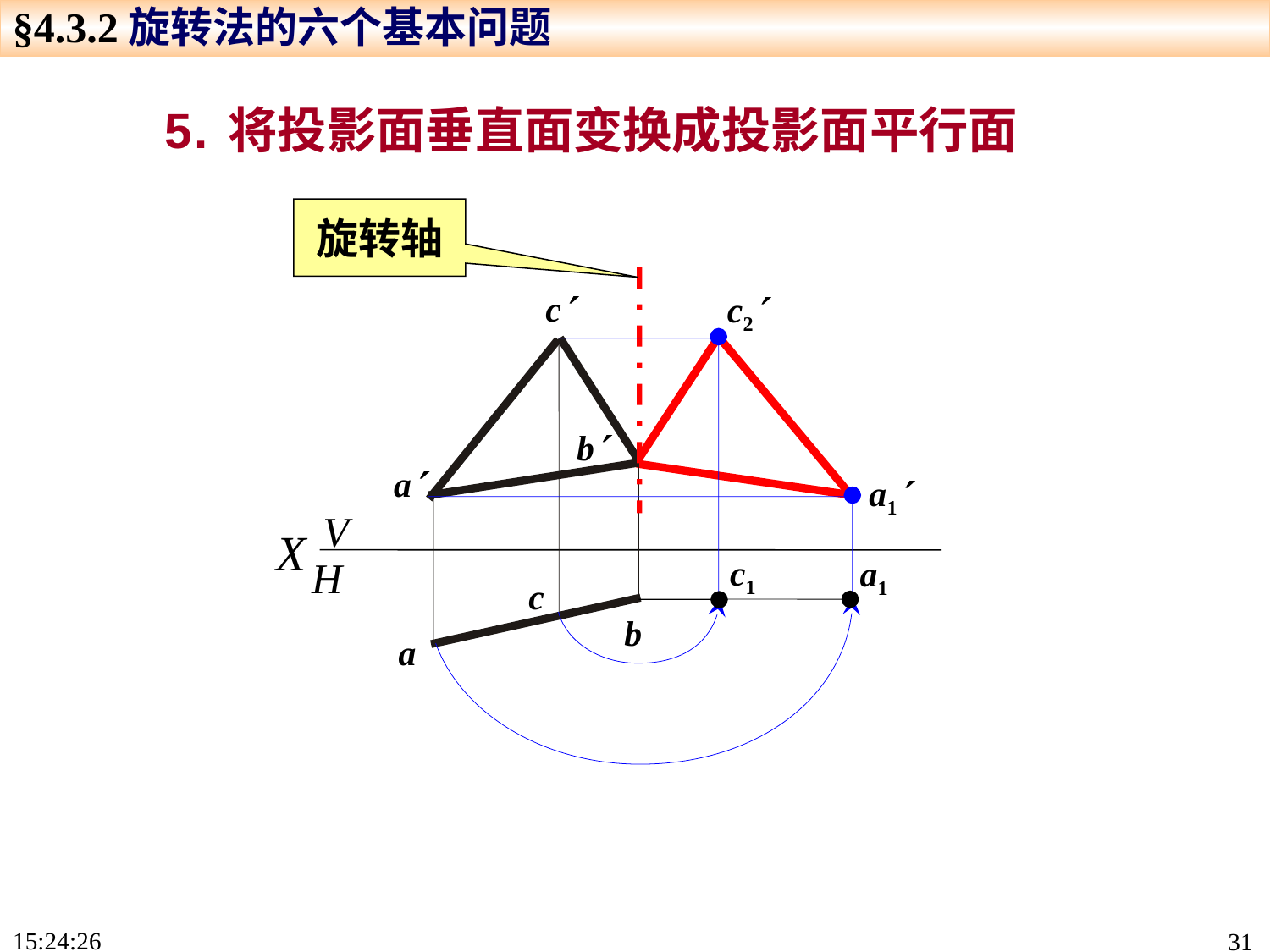

§4.3.2旋转法的六个基本问题
将投影面垂直面变换成投影面平行面
旋转轴

c′
c2′

b′
a′

a1′

V
H
X
c1
a1

c

b
a
15:24:26
31